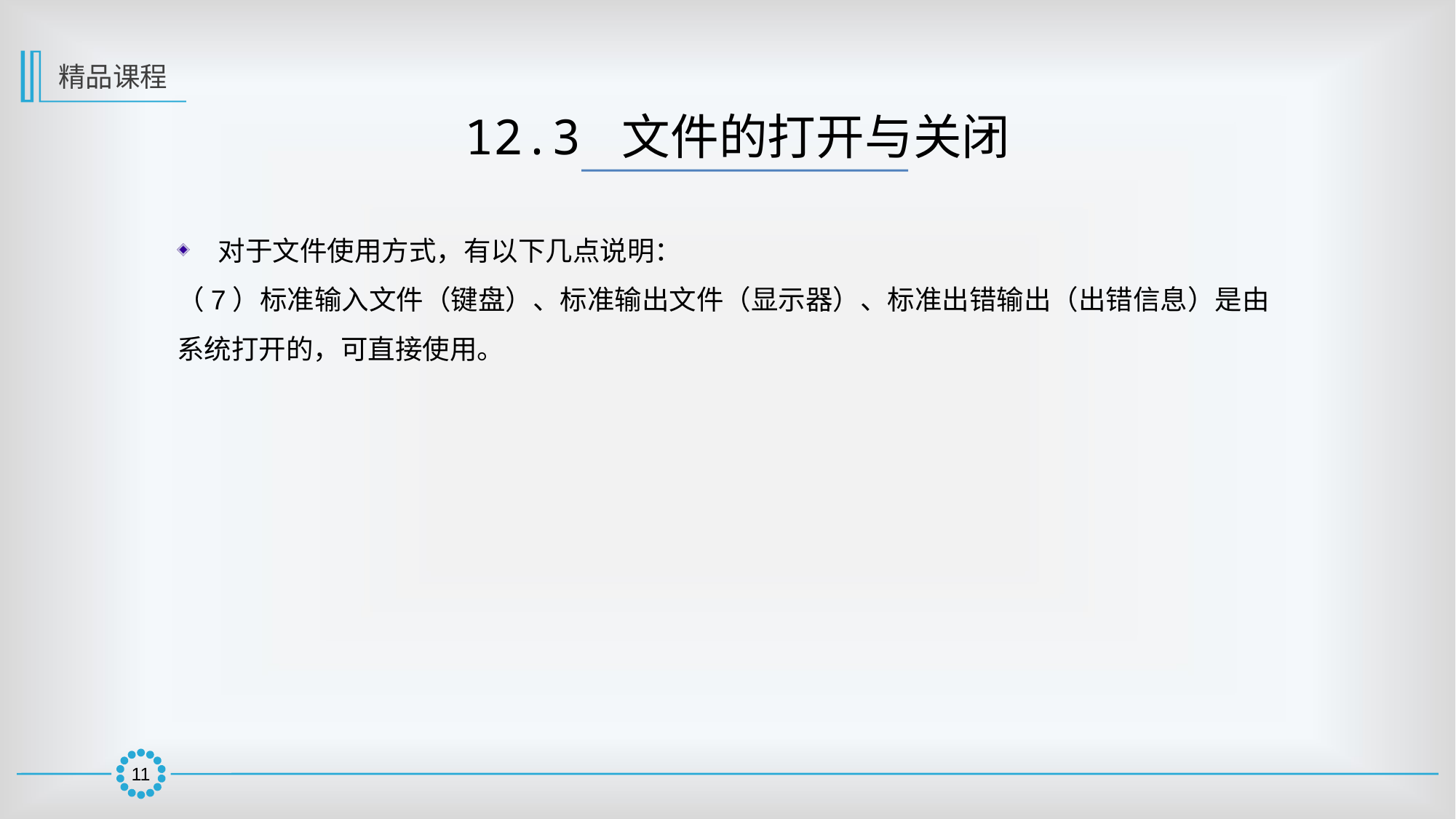

精品课程
12.3 文件的打开与关闭

对于文件使用方式，有以下几点说明：
（7）标准输入文件（键盘）、标准输出文件（显示器）、标准出错输出（出错信息）是由
系统打开的，可直接使用。

11